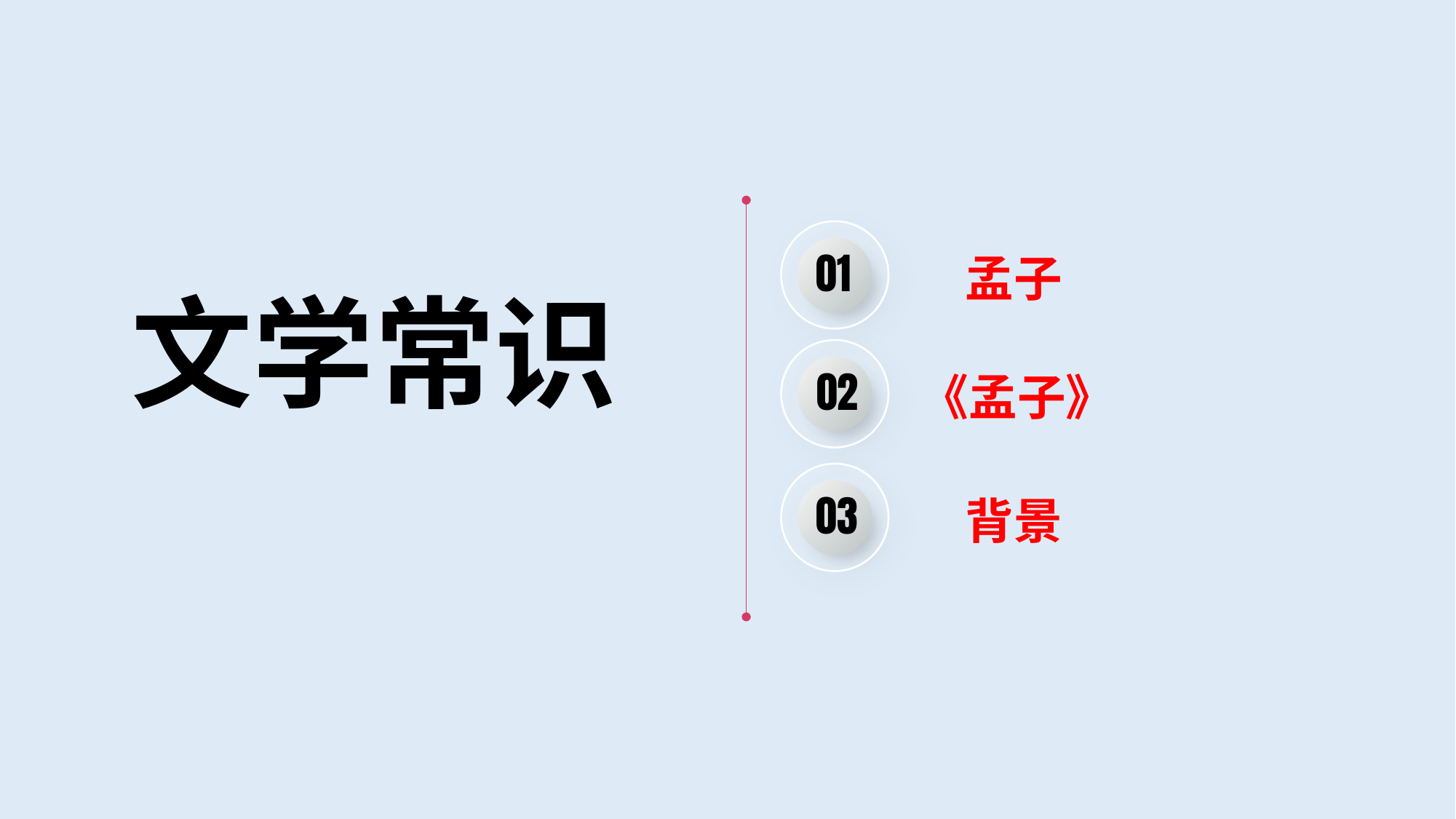

01
   孟子
文学常识

02
《孟子》

03
   背景